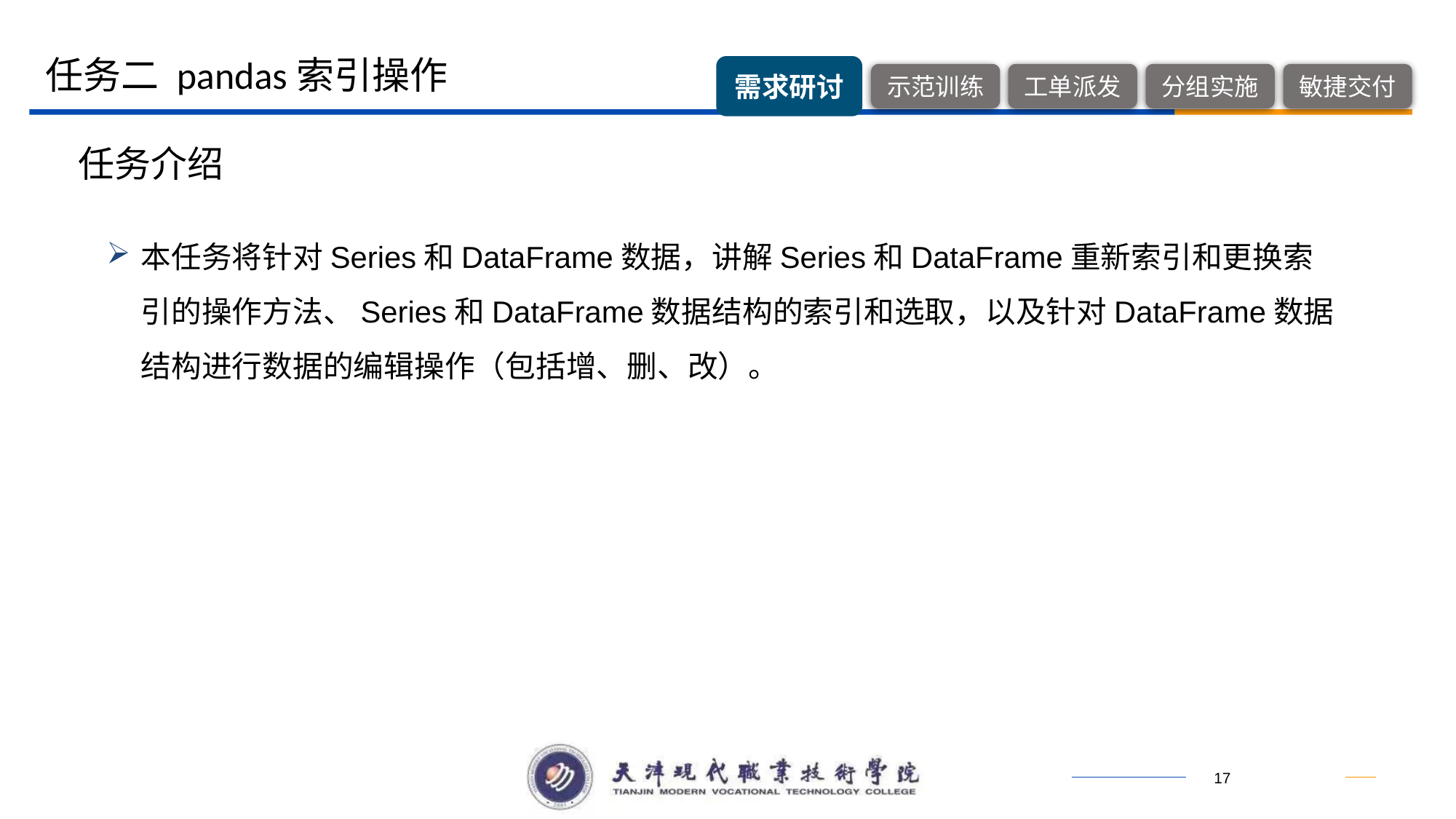

任务二 pandas索引操作

任务介绍
本任务将针对Series和DataFrame数据，讲解Series和DataFrame重新索引和更换索引的操作方法、Series和DataFrame数据结构的索引和选取，以及针对DataFrame数据结构进行数据的编辑操作（包括增、删、改）。